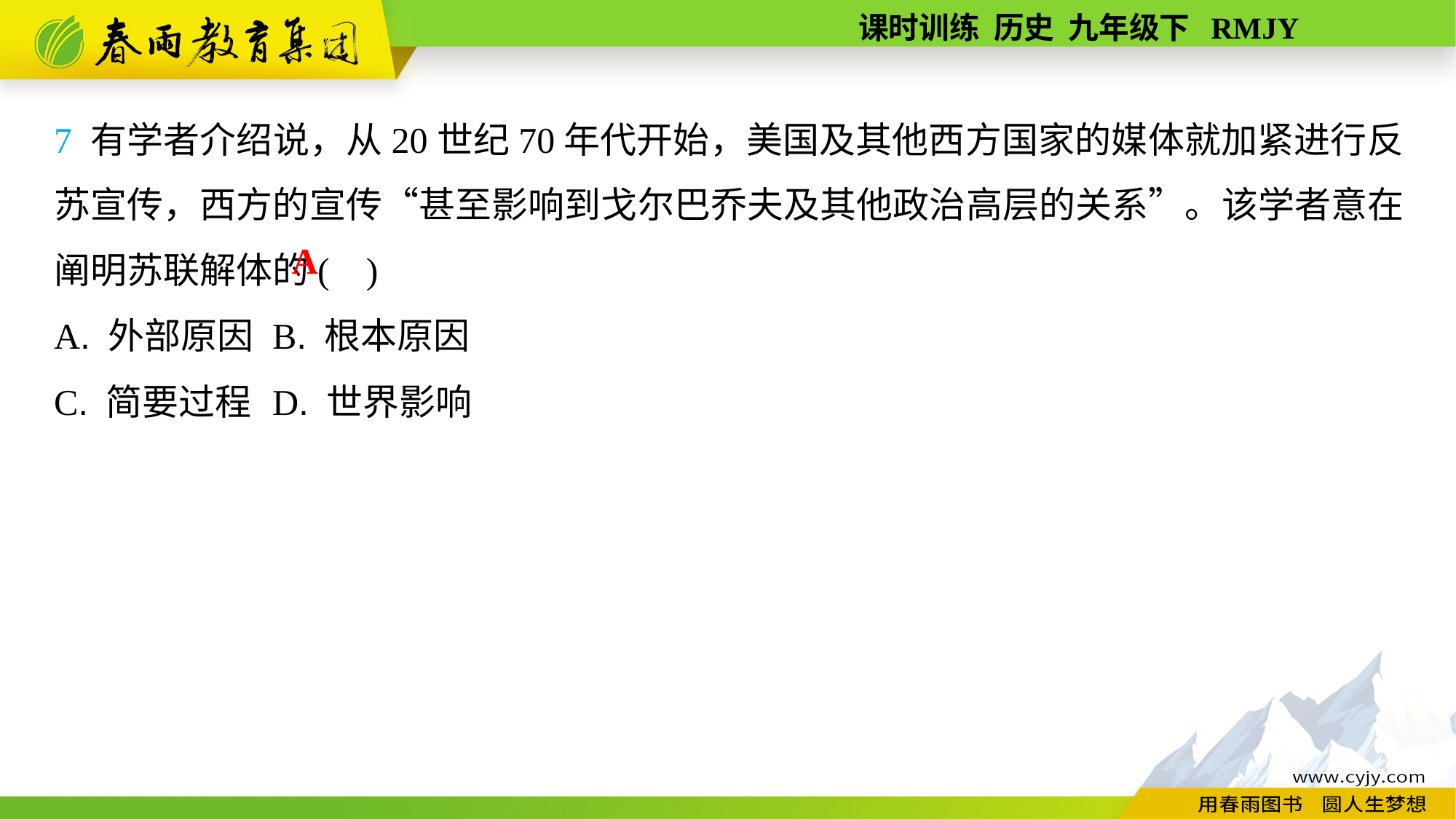

7 有学者介绍说，从20世纪70年代开始，美国及其他西方国家的媒体就加紧进行反苏宣传，西方的宣传“甚至影响到戈尔巴乔夫及其他政治高层的关系”。该学者意在阐明苏联解体的(    )
A. 外部原因	B. 根本原因
C. 简要过程	D. 世界影响
A